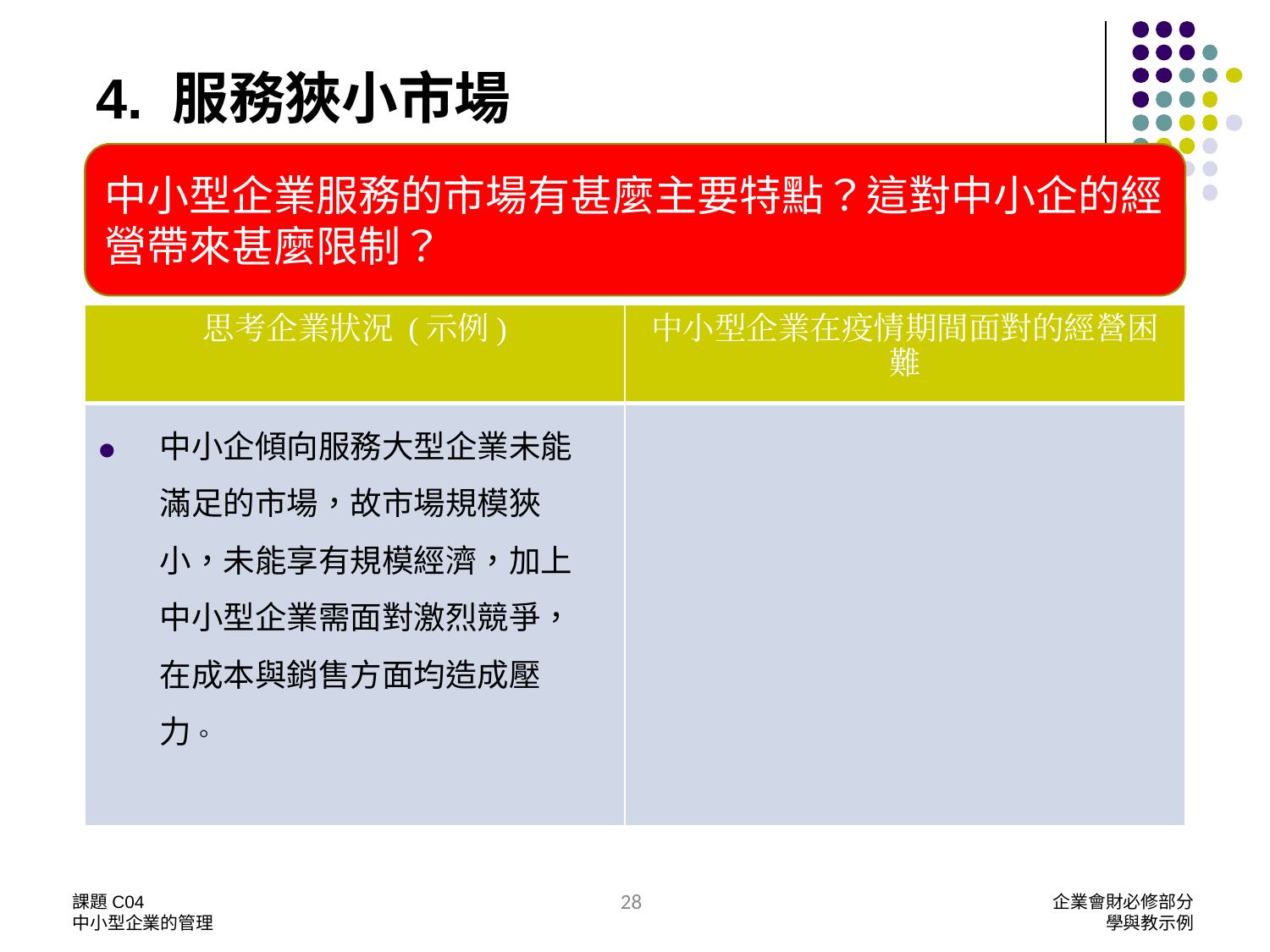

# 4. 服務狹小市場

中小型企業服務的市場有甚麼主要特點？這對中小企的經營帶來甚麼限制？
| 思考企業狀況 (示例) | 中小型企業在疫情期間面對的經營困難 |
| --- | --- |
|  |  |
中小企傾向服務大型企業未能滿足的市場，故市場規模狹小，未能享有規模經濟，加上中小型企業需面對激烈競爭，在成本與銷售方面均造成壓力。

課題C04
中小型企業的管理

企業會財必修部分
學與教示例
28